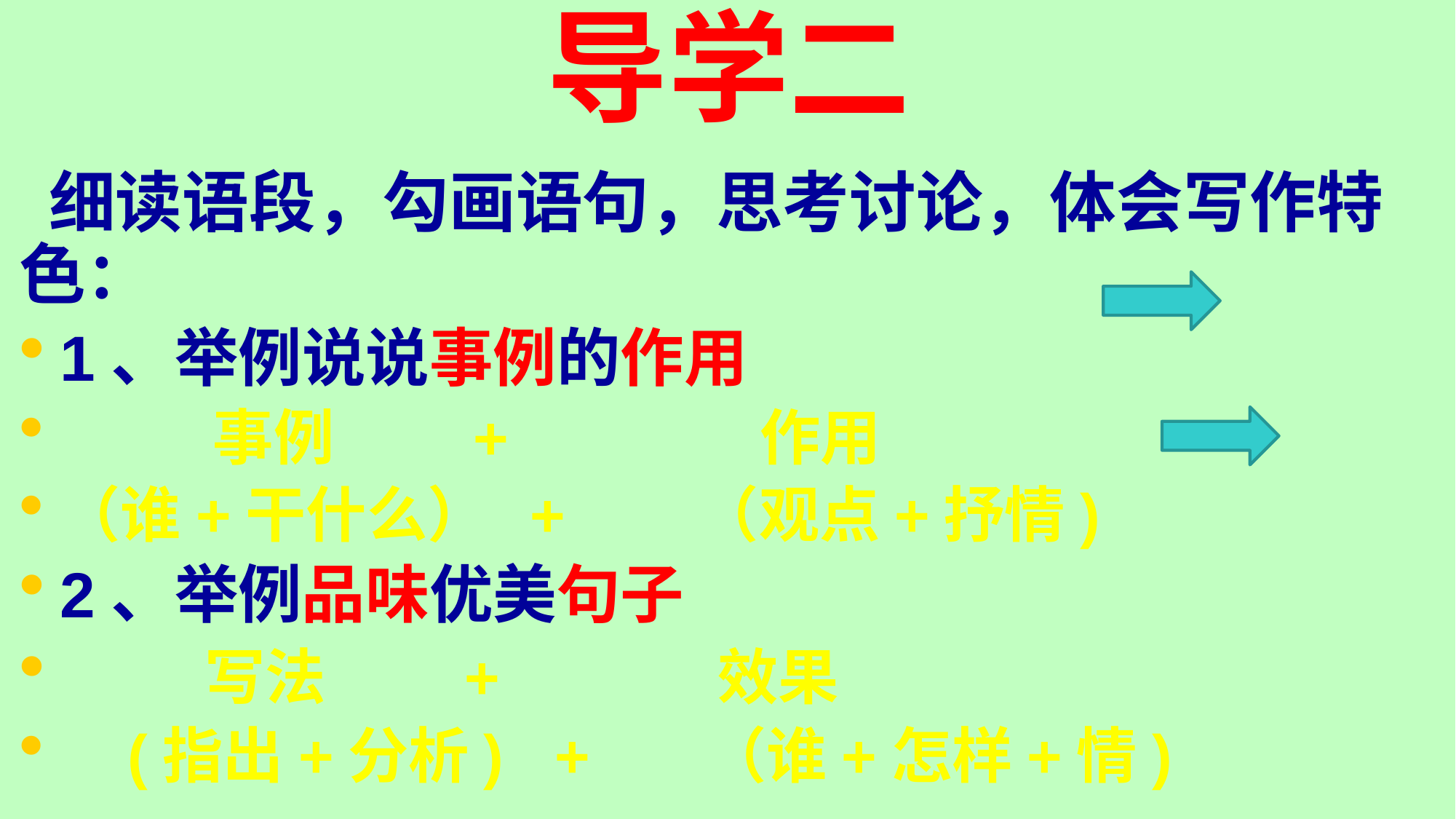

# 导学二

 细读语段，勾画语句，思考讨论，体会写作特色：
1、举例说说事例的作用
          事例         +              作用
（谁+干什么）  +       （观点+抒情)
2、举例品味优美句子
         写法         +            效果
    (指出+分析)   +      （谁+怎样+情)

。